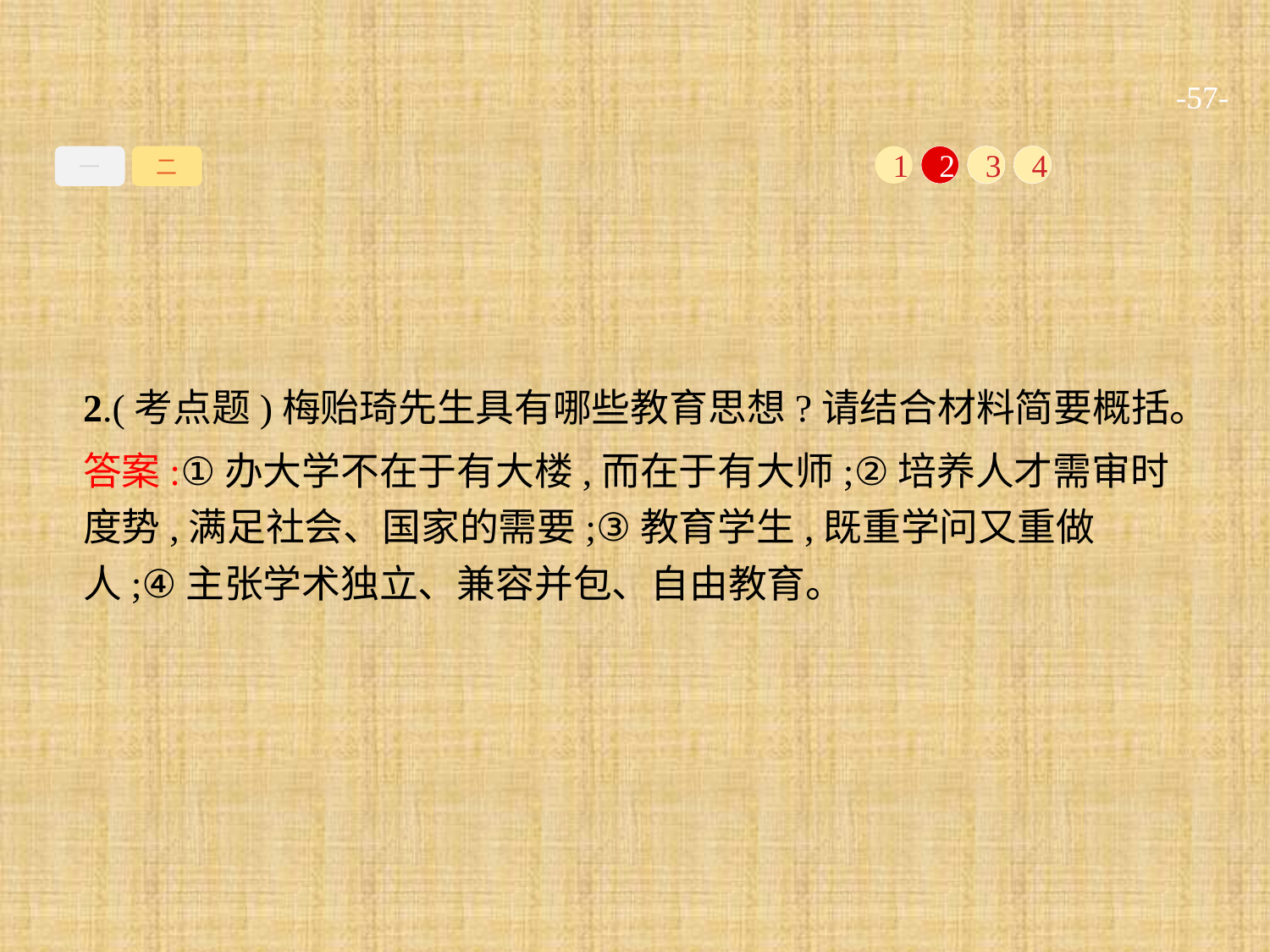

-57-
一
二
1
2
3
4
2.(考点题)梅贻琦先生具有哪些教育思想?请结合材料简要概括。
答案:①办大学不在于有大楼,而在于有大师;②培养人才需审时度势,满足社会、国家的需要;③教育学生,既重学问又重做人;④主张学术独立、兼容并包、自由教育。